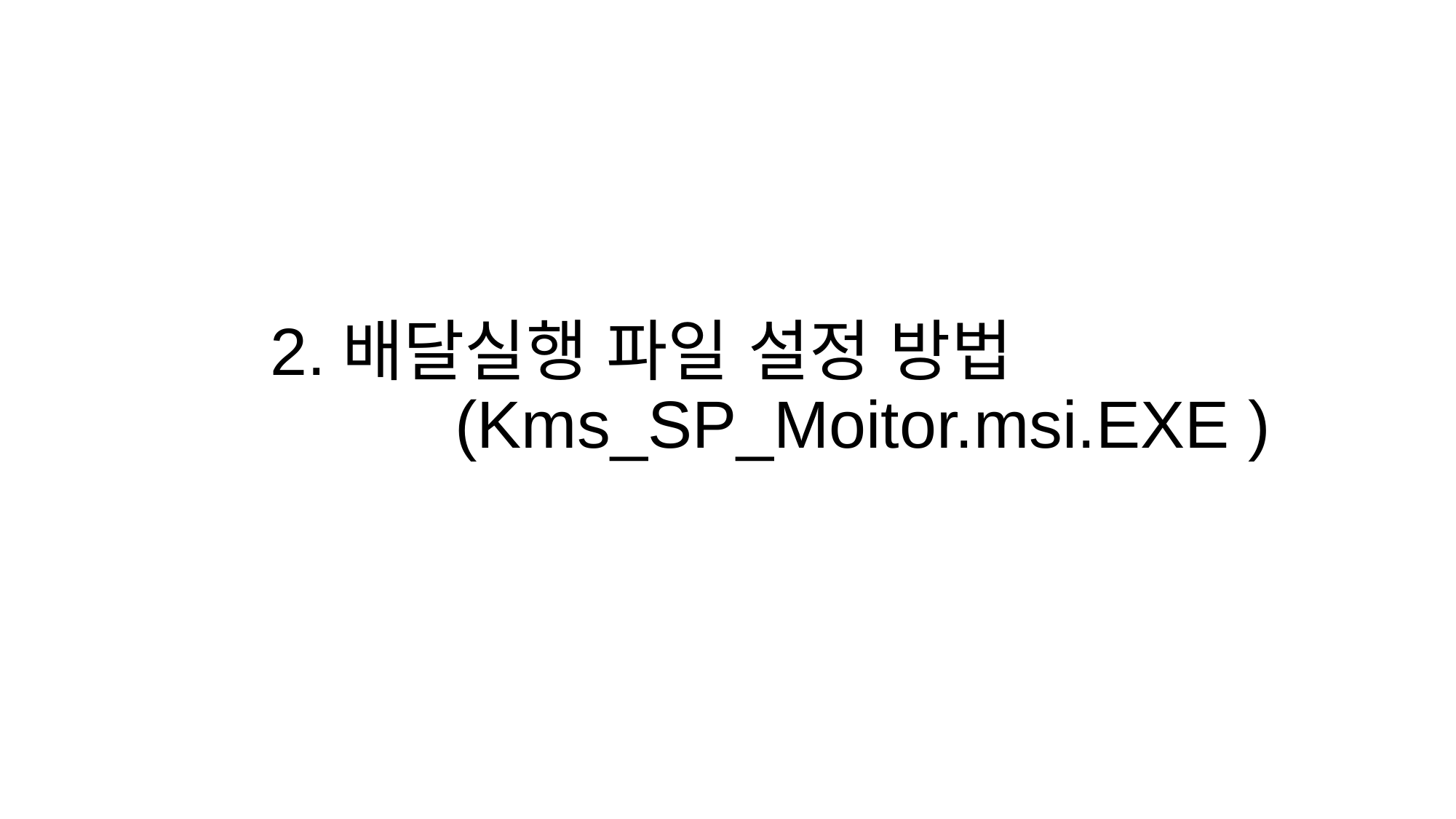

# 2.배달실행 파일 설정 방법 (Kms_SP_Moitor.msi.EXE )